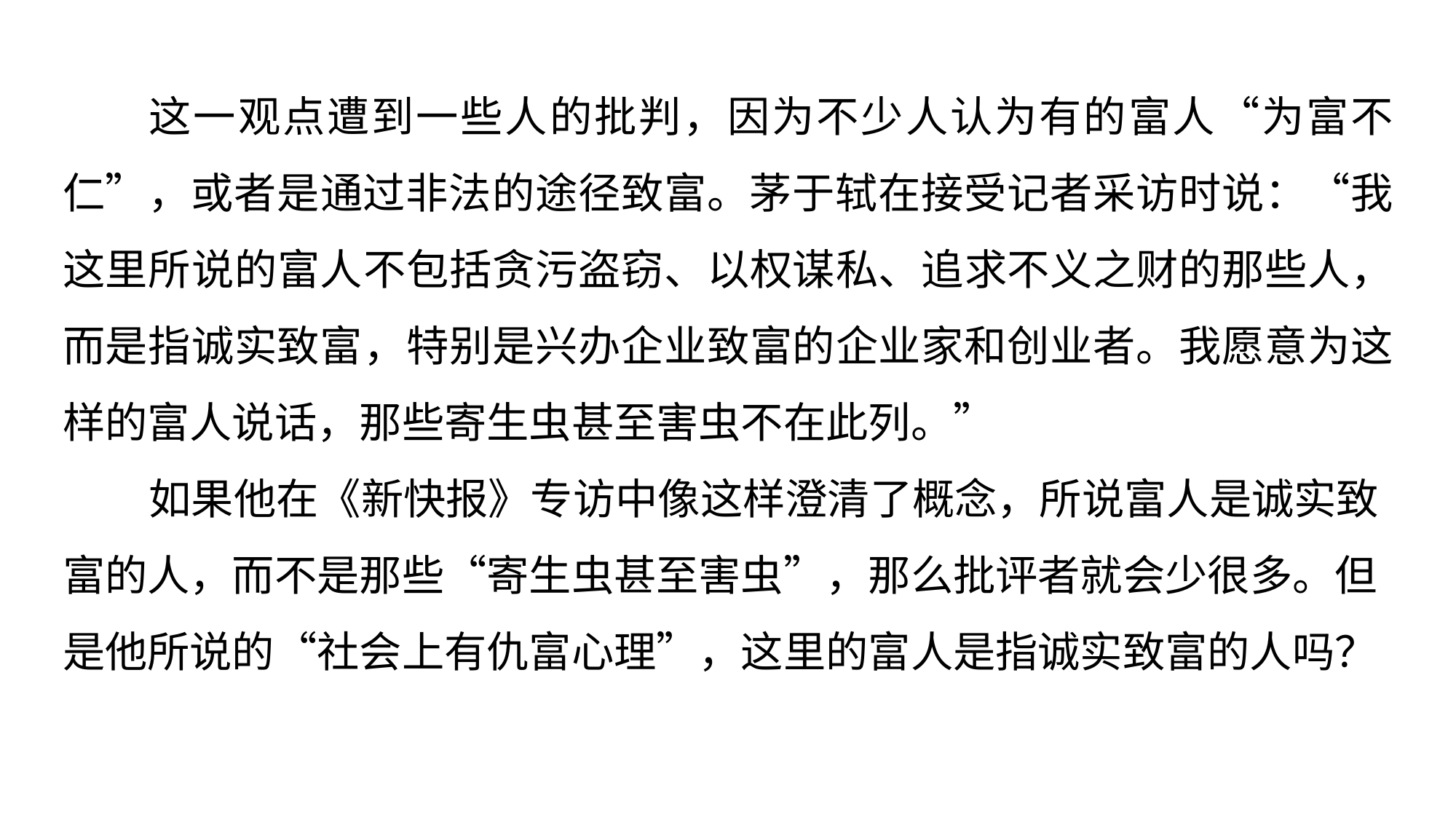

这一观点遭到一些人的批判，因为不少人认为有的富人“为富不仁”，或者是通过非法的途径致富。茅于轼在接受记者采访时说：“我这里所说的富人不包括贪污盗窃、以权谋私、追求不义之财的那些人，而是指诚实致富，特别是兴办企业致富的企业家和创业者。我愿意为这样的富人说话，那些寄生虫甚至害虫不在此列。”
如果他在《新快报》专访中像这样澄清了概念，所说富人是诚实致富的人，而不是那些“寄生虫甚至害虫”，那么批评者就会少很多。但是他所说的“社会上有仇富心理”，这里的富人是指诚实致富的人吗？